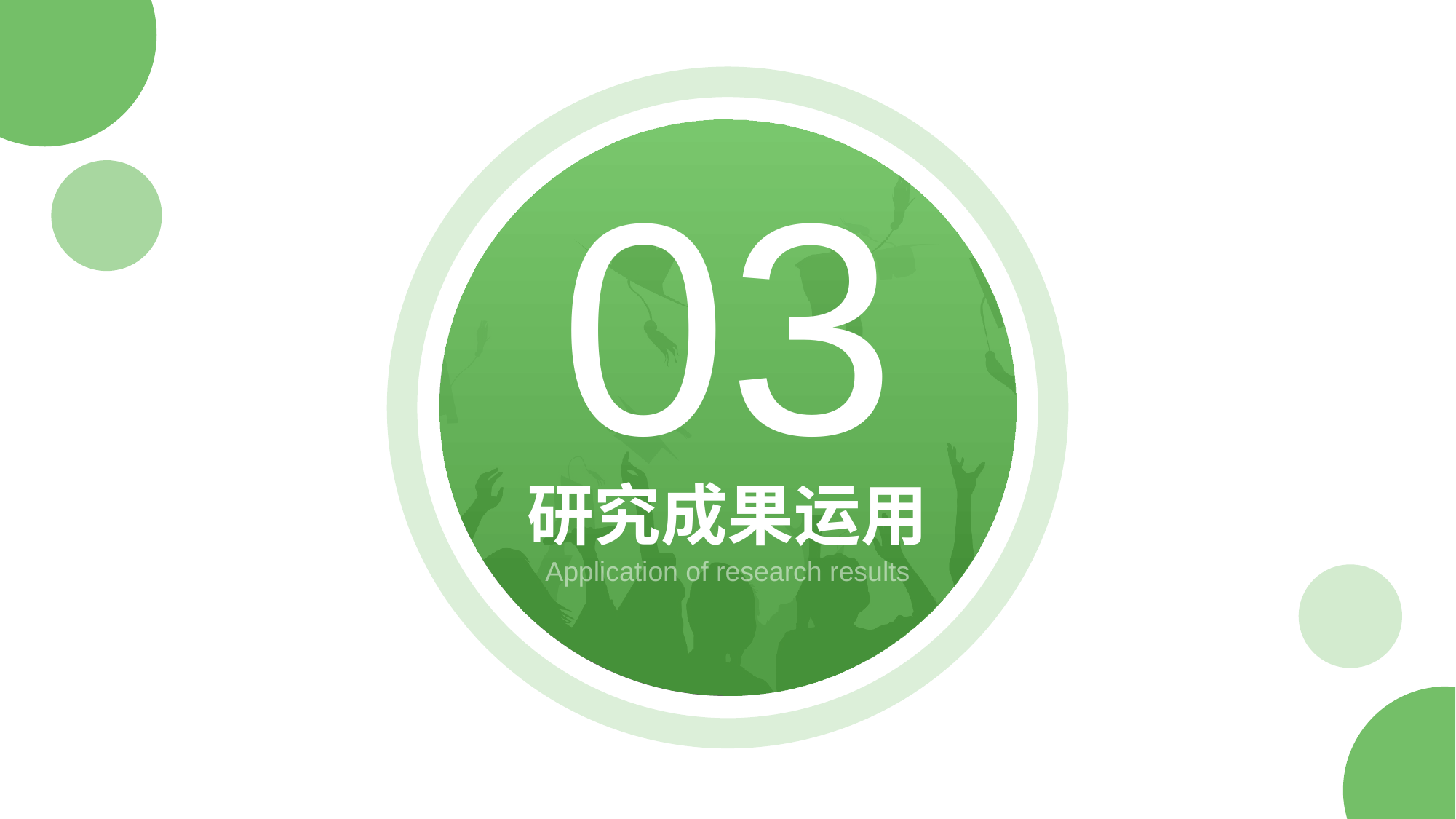

# 03
研究成果运用

Application of research results